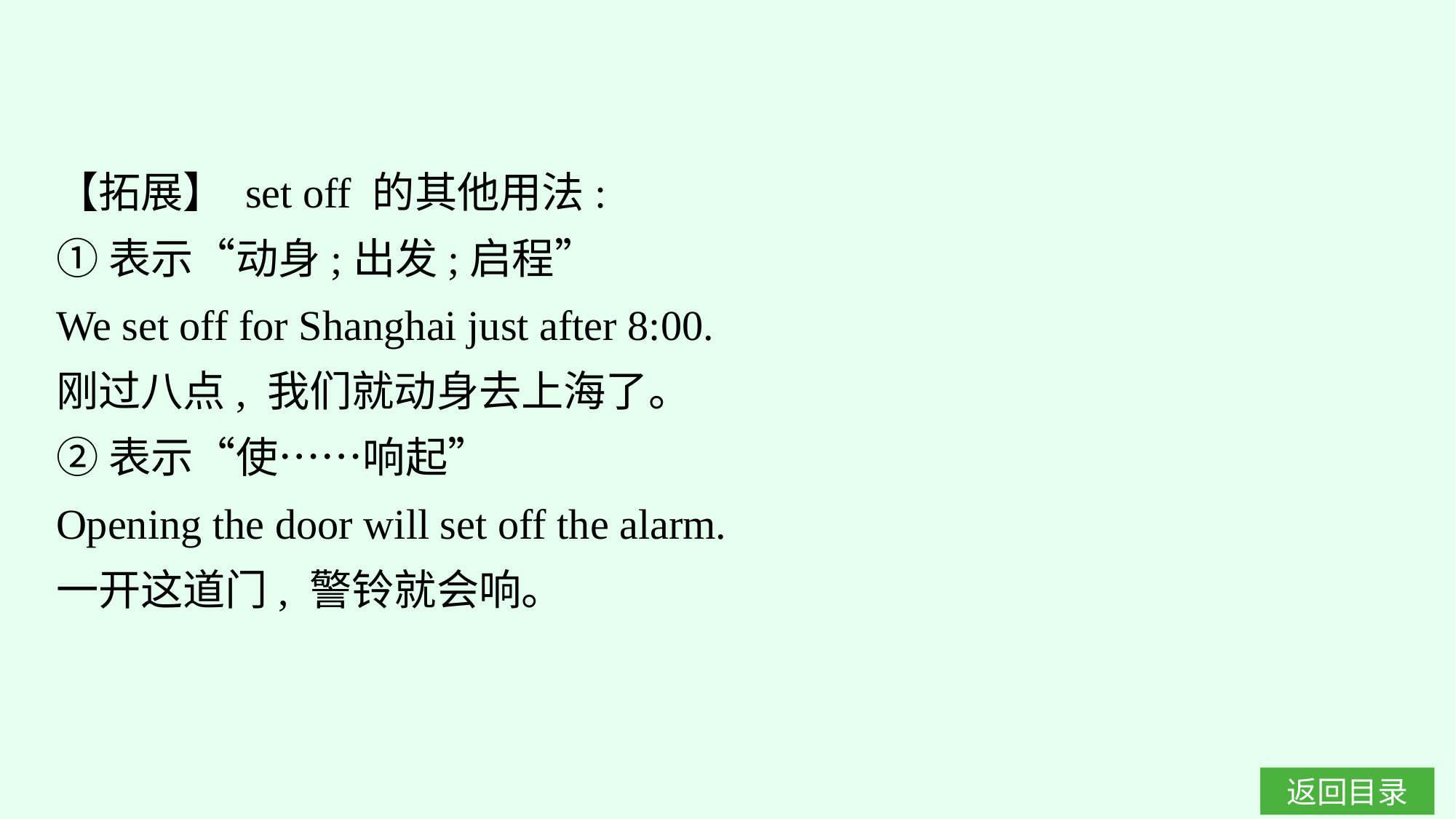

【拓展】 set off 的其他用法:
①表示“动身;出发;启程”
We set off for Shanghai just after 8:00.
刚过八点, 我们就动身去上海了。
②表示“使……响起”
Opening the door will set off the alarm.
一开这道门, 警铃就会响。